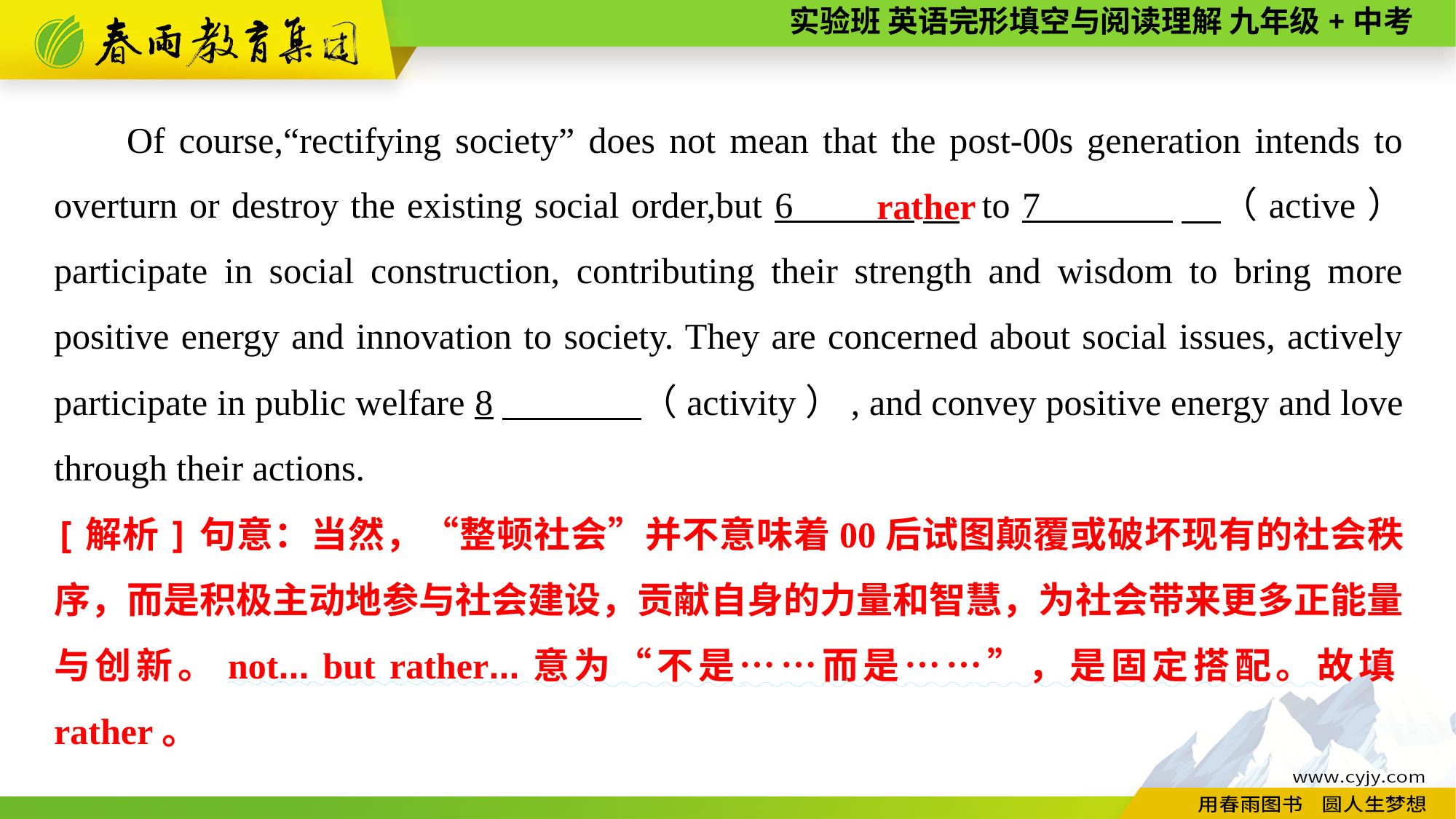

Of course,“rectifying society” does not mean that the post-00s generation intends to overturn or destroy the existing social order,but 6          　 to 7           　（active） participate in social construction, contributing their strength and wisdom to bring more positive energy and innovation to society. They are concerned about social issues, actively participate in public welfare 8　            （activity）, and convey positive energy and love through their actions.
rather
[解析]句意：当然，“整顿社会”并不意味着00后试图颠覆或破坏现有的社会秩序，而是积极主动地参与社会建设，贡献自身的力量和智慧，为社会带来更多正能量与创新。not... but rather...意为“不是……而是……”，是固定搭配。故填rather。